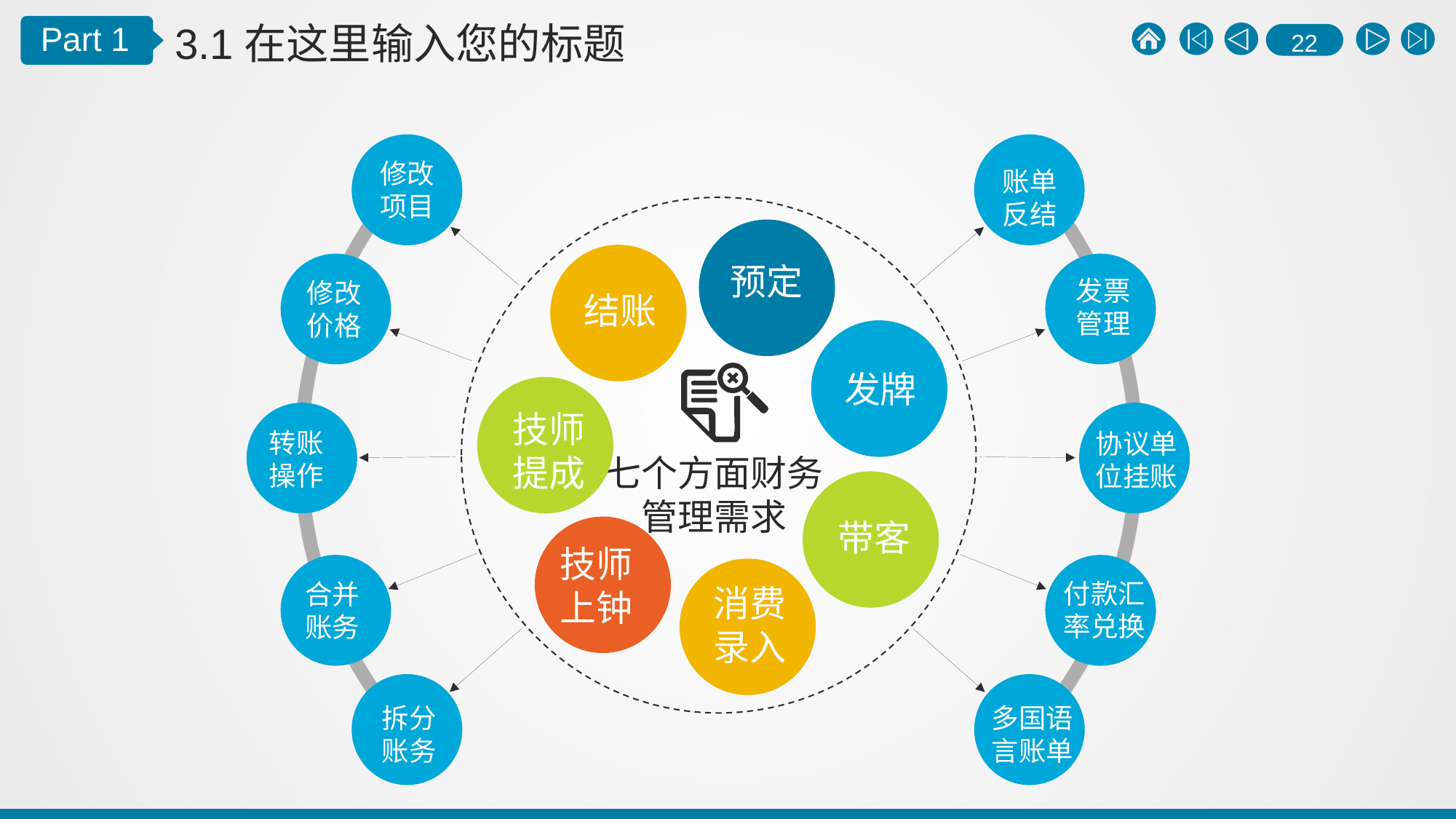

3.1在这里输入您的标题
Part 1

修改项目

账单反结

预定

结账

修改价格

发票管理

发牌

技师提成

转账操作

协议单位挂账
七个方面财务
管理需求

带客

技师上钟

消费录入

合并账务

付款汇率兑换

拆分账务

多国语言账单